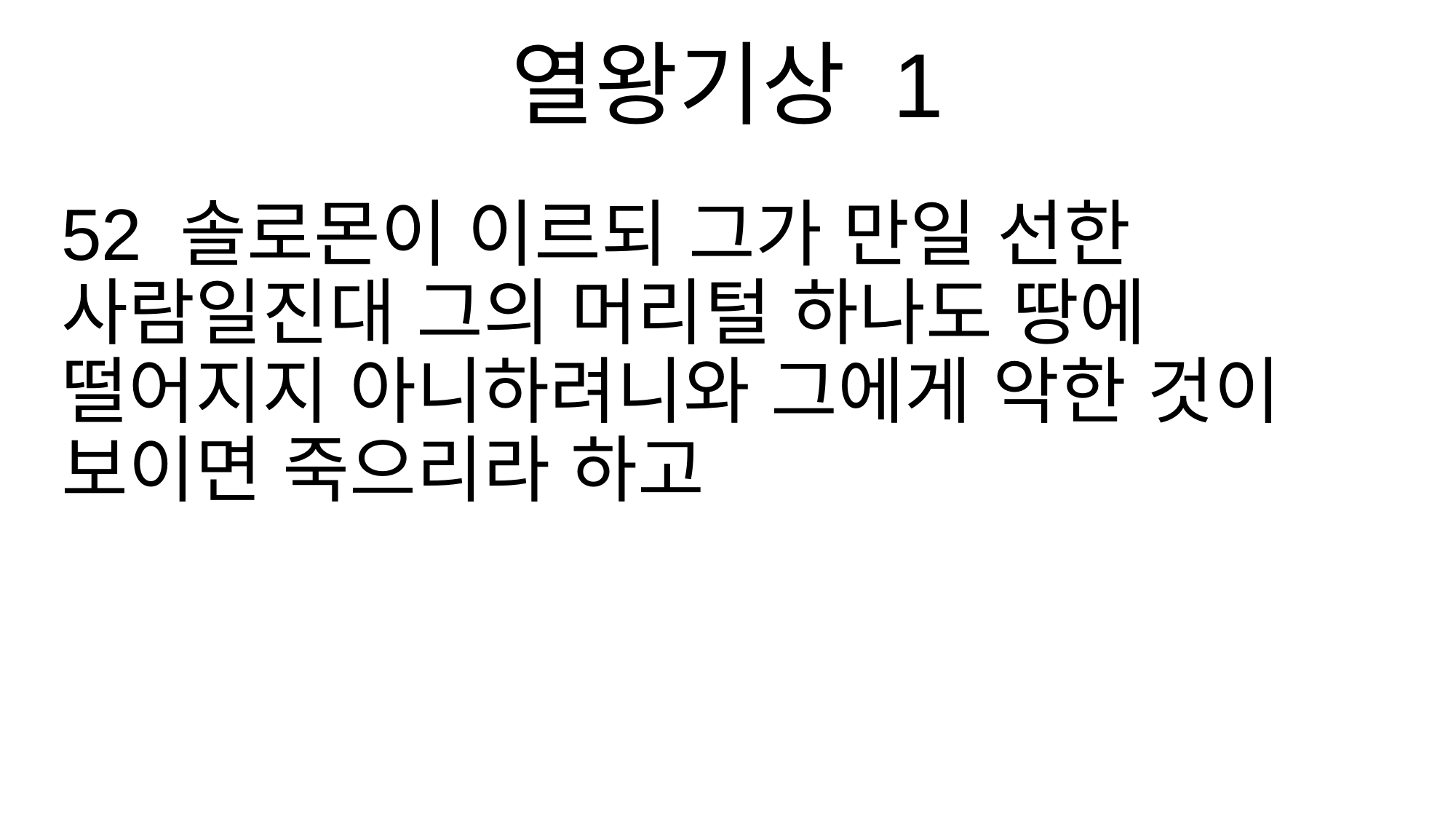

열왕기상 1
52 솔로몬이 이르되 그가 만일 선한 사람일진대 그의 머리털 하나도 땅에 떨어지지 아니하려니와 그에게 악한 것이 보이면 죽으리라 하고